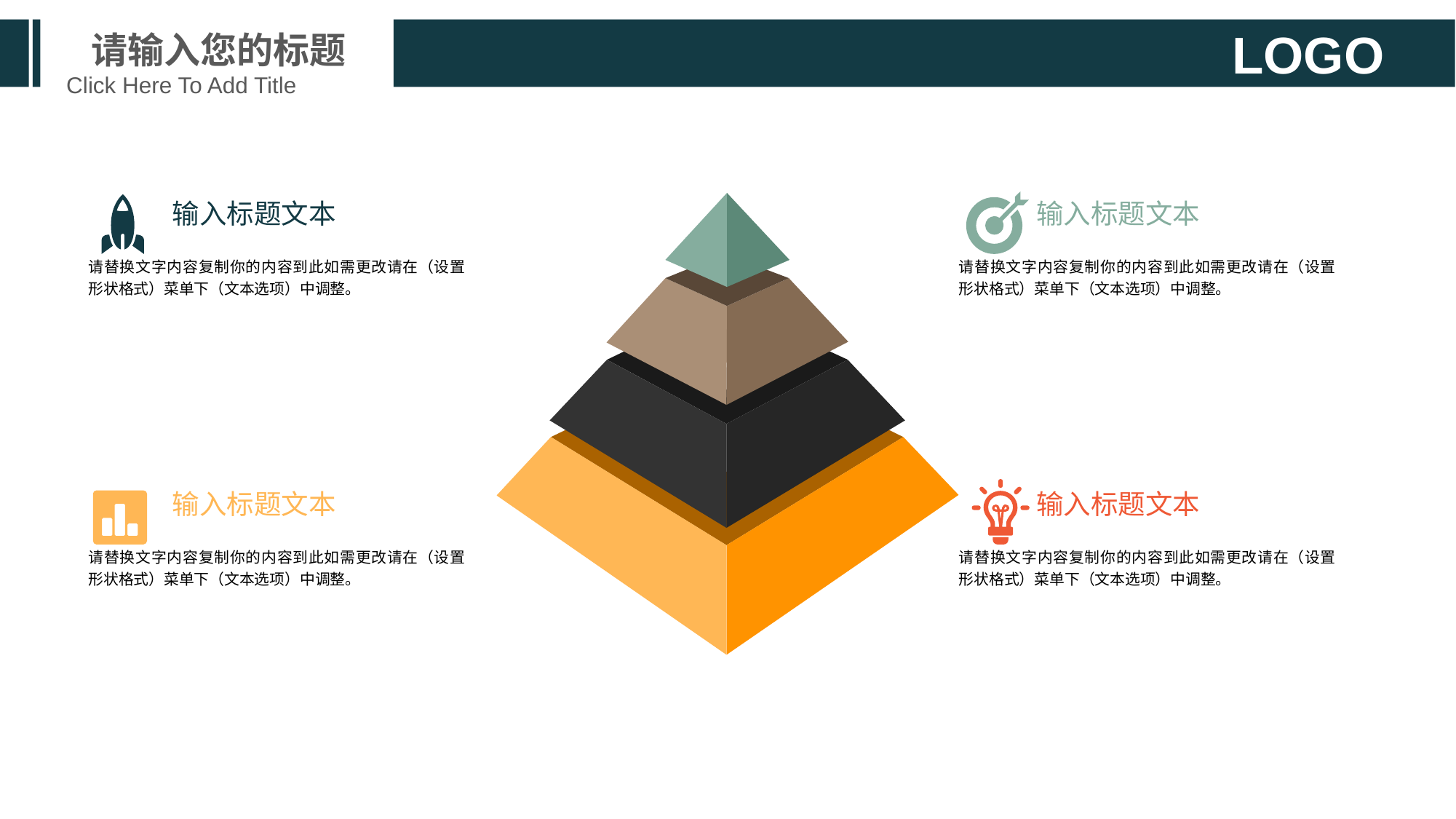

输入标题文本
请替换文字内容复制你的内容到此如需更改请在（设置形状格式）菜单下（文本选项）中调整。
输入标题文本

请替换文字内容复制你的内容到此如需更改请在（设置形状格式）菜单下（文本选项）中调整。

输入标题文本
请替换文字内容复制你的内容到此如需更改请在（设置形状格式）菜单下（文本选项）中调整。
输入标题文本

请替换文字内容复制你的内容到此如需更改请在（设置形状格式）菜单下（文本选项）中调整。